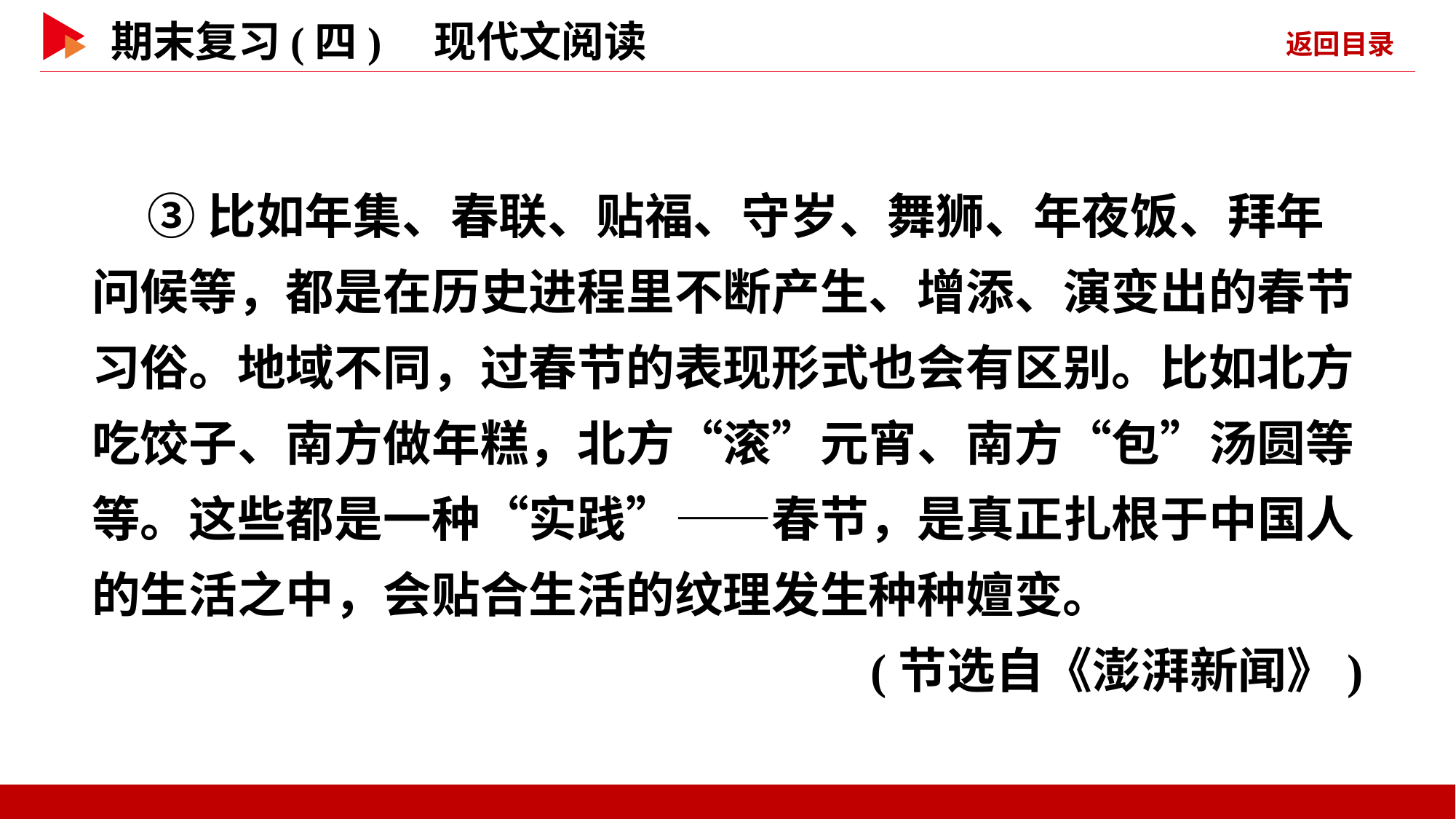

③比如年集、春联、贴福、守岁、舞狮、年夜饭、拜年问候等，都是在历史进程里不断产生、增添、演变出的春节习俗。地域不同，过春节的表现形式也会有区别。比如北方吃饺子、南方做年糕，北方“滚”元宵、南方“包”汤圆等等。这些都是一种“实践”——春节，是真正扎根于中国人的生活之中，会贴合生活的纹理发生种种嬗变。
(节选自《澎湃新闻》)